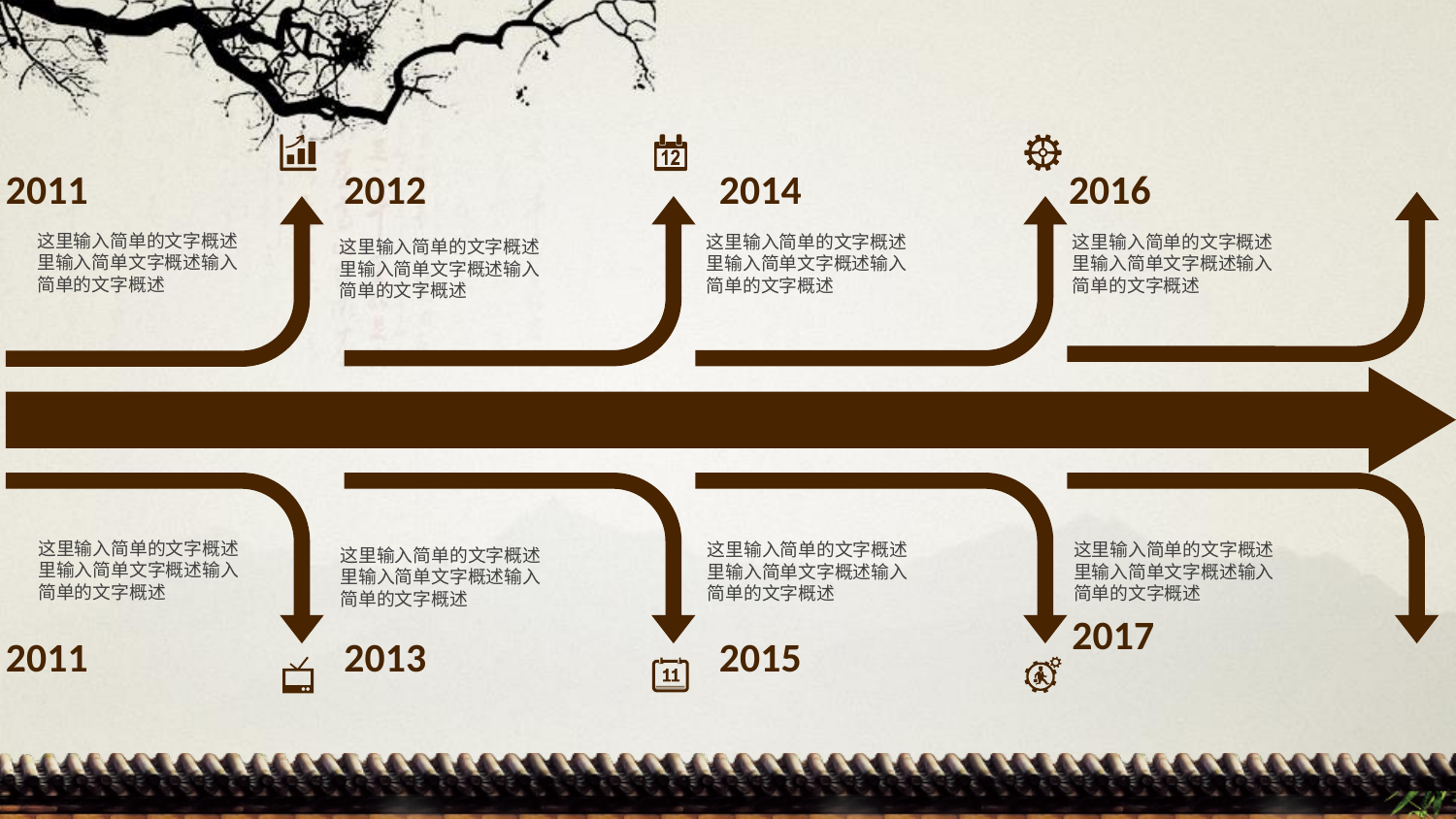

2016
2011
2012
2014

这里输入简单的文字概述里输入简单文字概述输入简单的文字概述
这里输入简单的文字概述里输入简单文字概述输入简单的文字概述
这里输入简单的文字概述里输入简单文字概述输入简单的文字概述
这里输入简单的文字概述里输入简单文字概述输入简单的文字概述

这里输入简单的文字概述里输入简单文字概述输入简单的文字概述
这里输入简单的文字概述里输入简单文字概述输入简单的文字概述
这里输入简单的文字概述里输入简单文字概述输入简单的文字概述
这里输入简单的文字概述里输入简单文字概述输入简单的文字概述
2017
2011
2013
2015